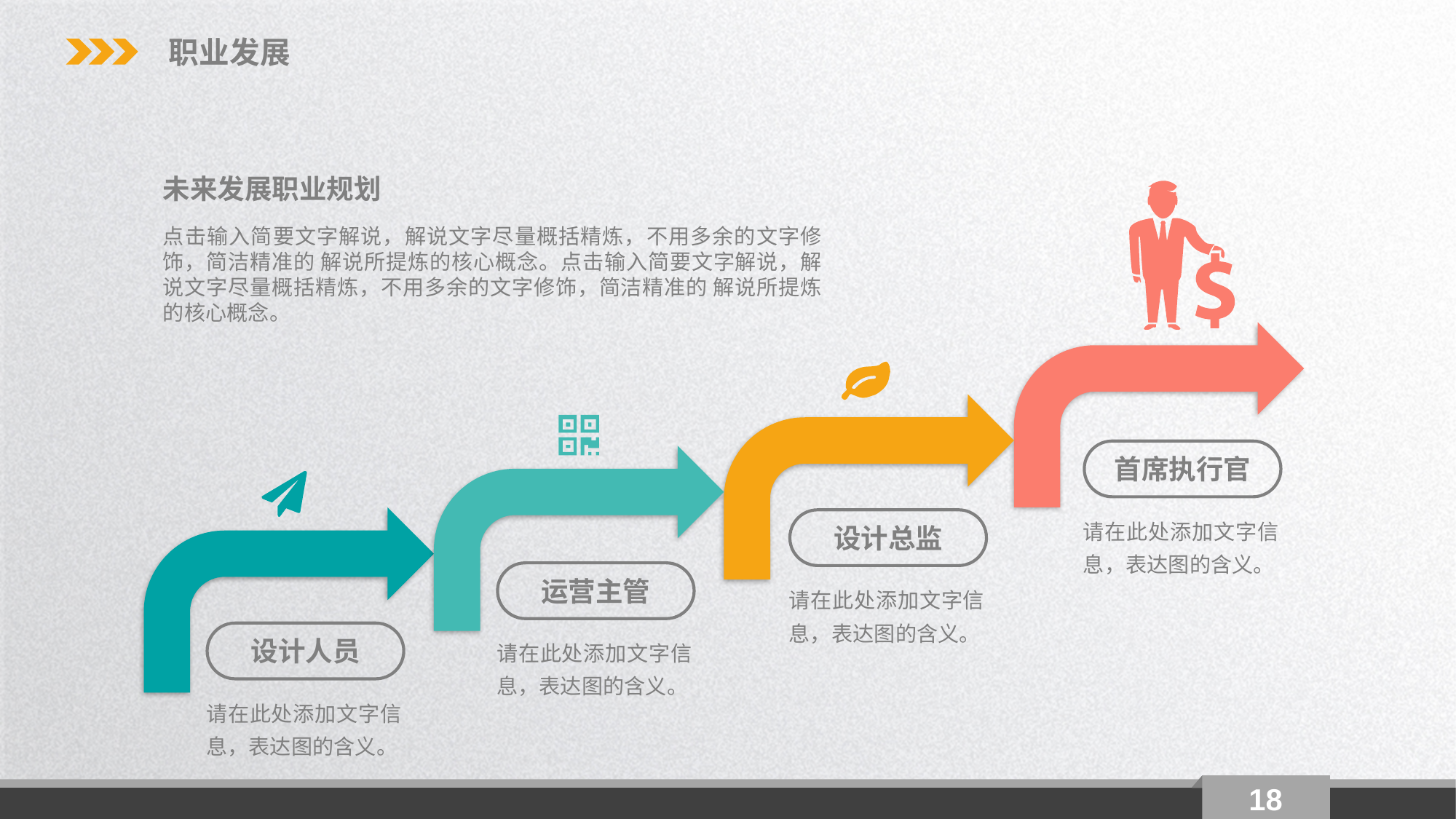

职业发展

未来发展职业规划

点击输入简要文字解说，解说文字尽量概括精炼，不用多余的文字修饰，简洁精准的 解说所提炼的核心概念。点击输入简要文字解说，解说文字尽量概括精炼，不用多余的文字修饰，简洁精准的 解说所提炼的核心概念。

首席执行官

请在此处添加文字信息，表达图的含义。

设计总监

请在此处添加文字信息，表达图的含义。
运营主管

请在此处添加文字信息，表达图的含义。
设计人员
请在此处添加文字信息，表达图的含义。

18